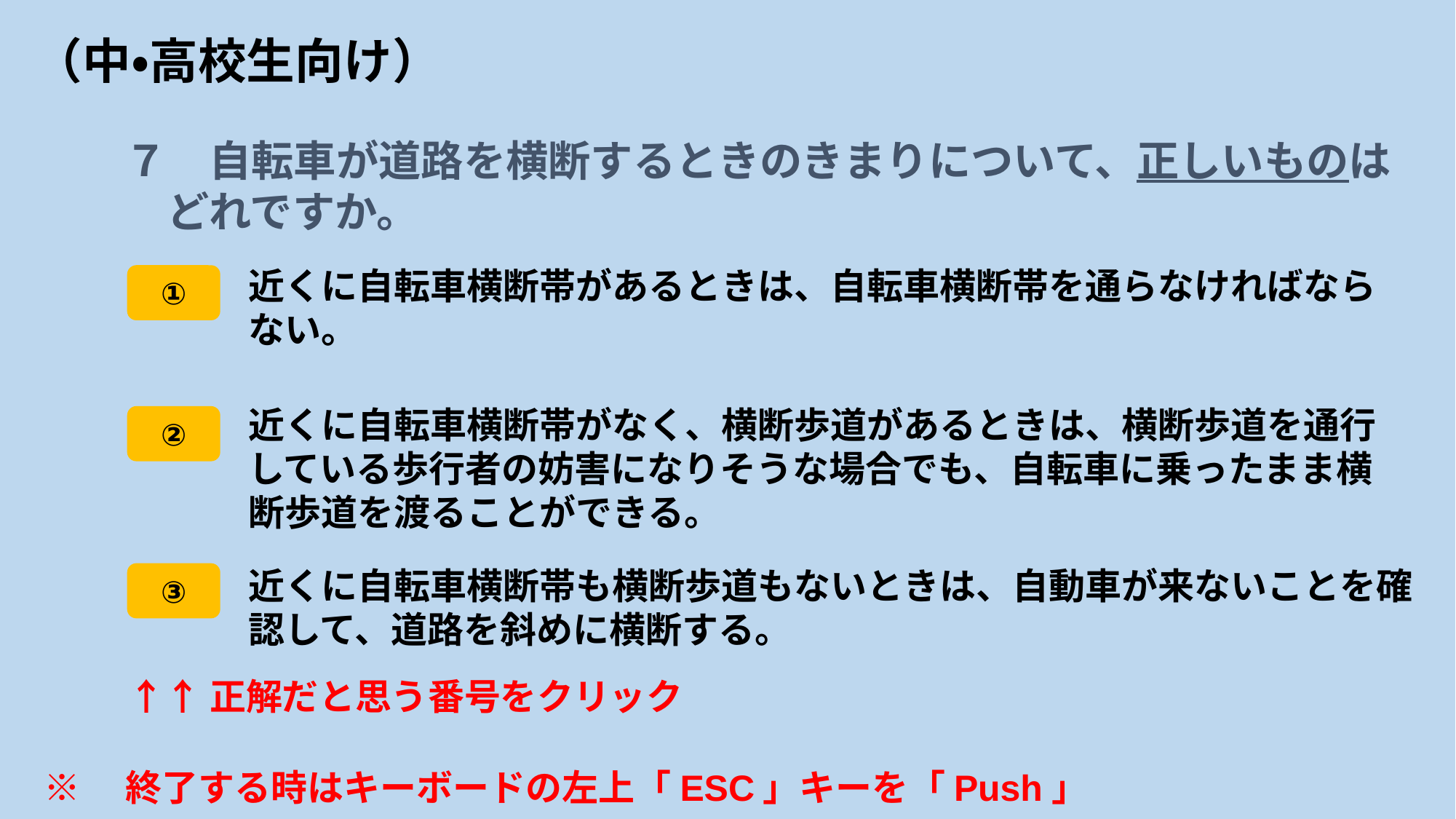

# （中・高校生向け）
７　自転車が道路を横断するときのきまりについて、正しいものは
　どれですか。
近くに自転車横断帯があるときは、自転車横断帯を通らなければならない。
①
近くに自転車横断帯がなく、横断歩道があるときは、横断歩道を通行している歩行者の妨害になりそうな場合でも、自転車に乗ったまま横断歩道を渡ることができる。
②
近くに自転車横断帯も横断歩道もないときは、自動車が来ないことを確認して、道路を斜めに横断する。
③
↑↑正解だと思う番号をクリック
※　終了する時はキーボードの左上「ESC」キーを「Push」